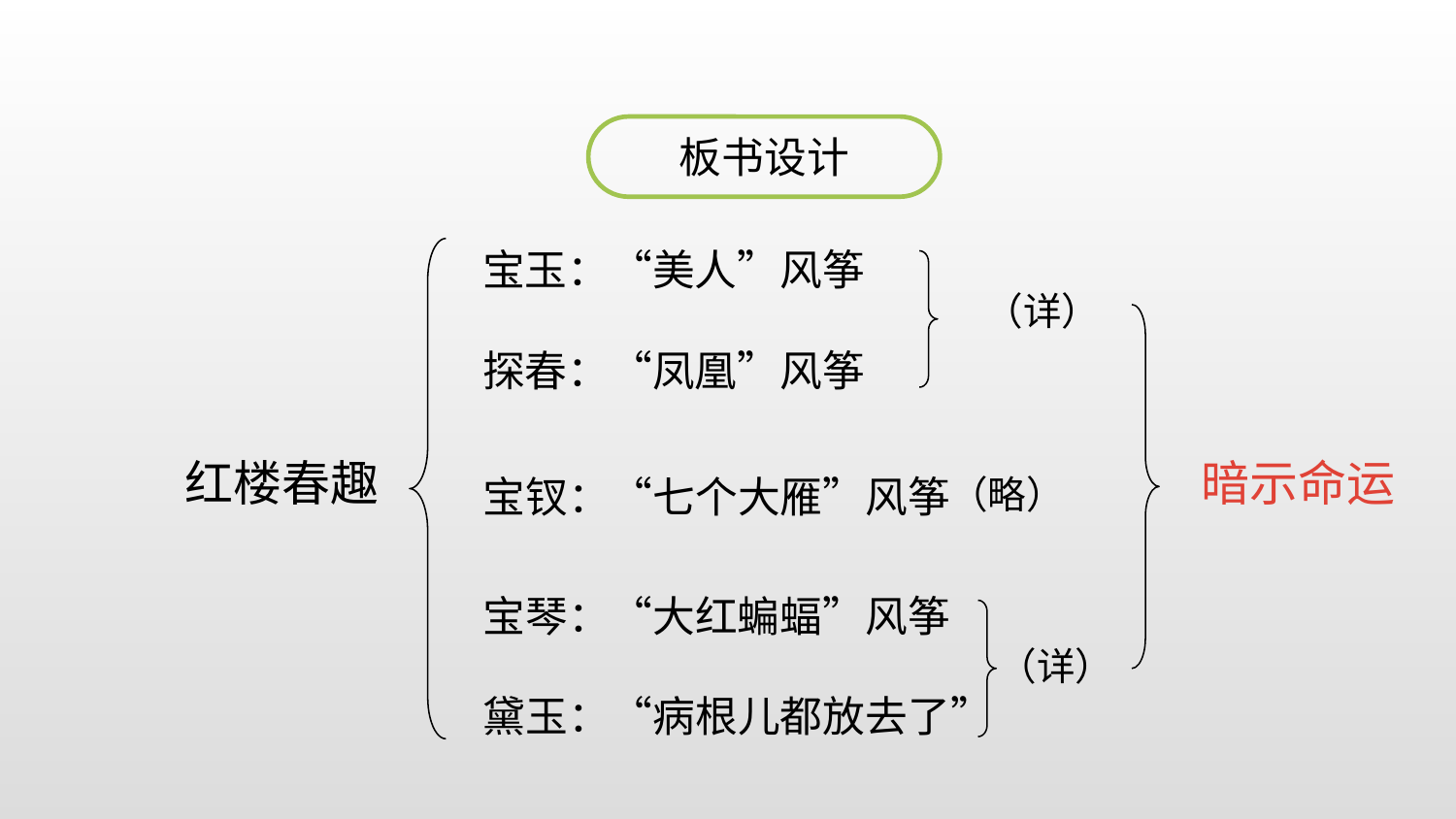

板书设计

宝玉：“美人”风筝

（详）

探春：“凤凰”风筝
红楼春趣
暗示命运
宝钗：“七个大雁”风筝
（略）
宝琴：“大红蝙蝠”风筝

（详）
黛玉：“病根儿都放去了”